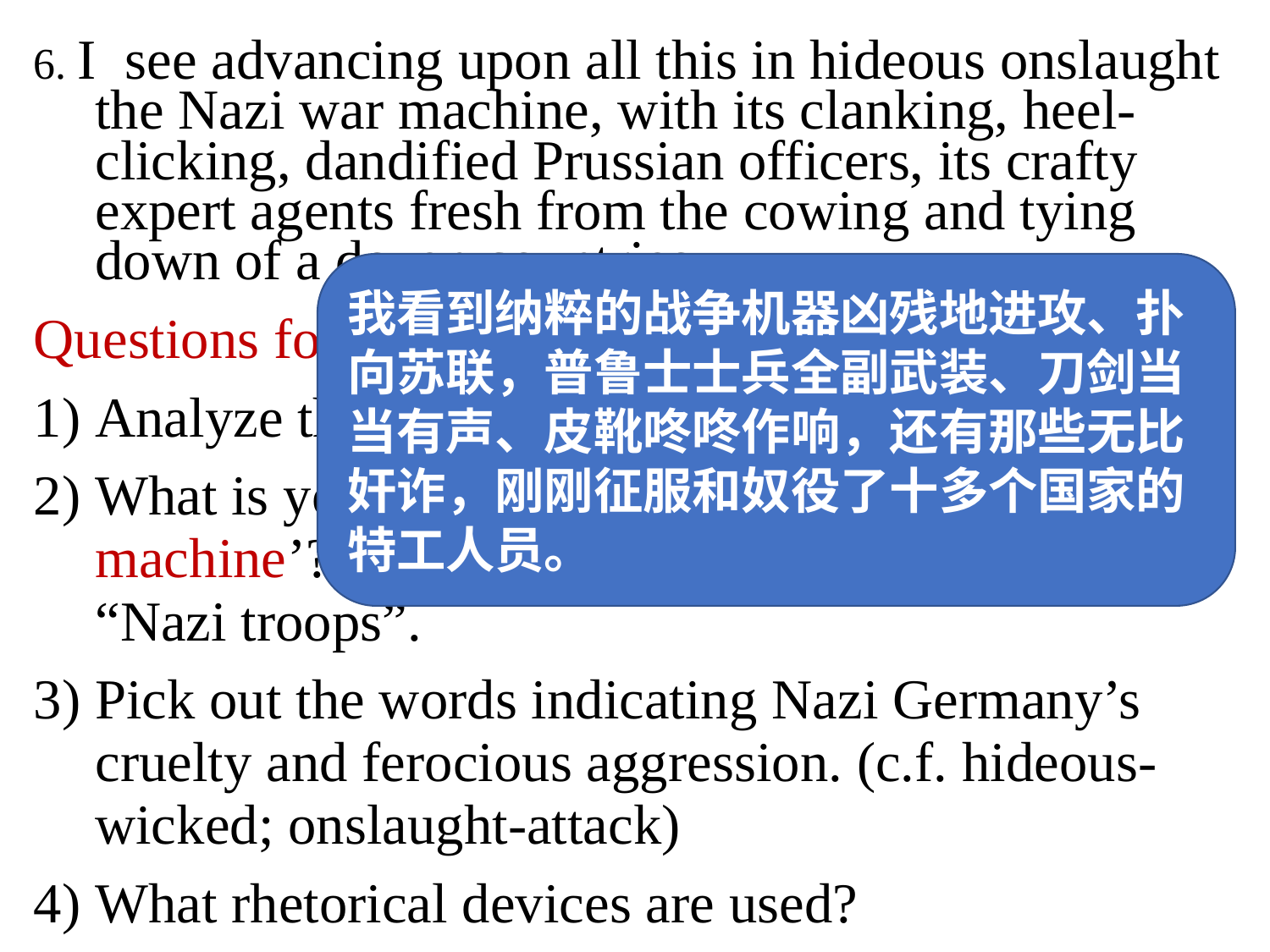

6. I  see advancing upon all this in hideous onslaught the Nazi war machine, with its clanking, heel-clicking, dandified Prussian officers, its crafty expert agents fresh from the cowing and tying down of a dozen countries.
Questions for discussion.
Analyze the sentence structure.
What is your understanding of ‘Nazi war machine’? Compare it with “Nazi soldiers” , “Nazi troops”.
Pick out the words indicating Nazi Germany’s cruelty and ferocious aggression. (c.f. hideous-wicked; onslaught-attack)
What rhetorical devices are used?

我看到纳粹的战争机器凶残地进攻、扑向苏联，普鲁士士兵全副武装、刀剑当当有声、皮靴咚咚作响，还有那些无比奸诈，刚刚征服和奴役了十多个国家的特工人员。